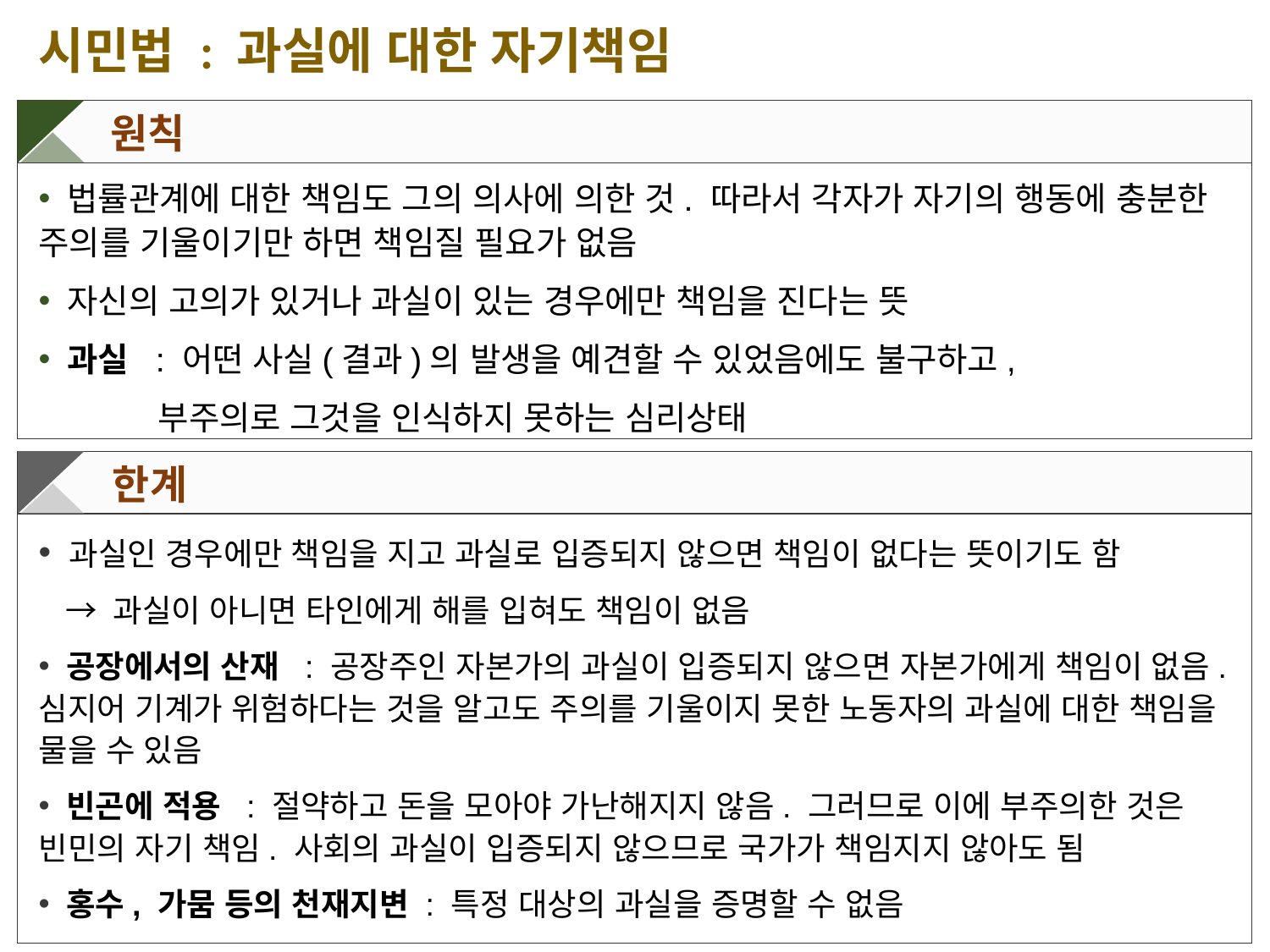

시민법 : 과실에 대한 자기책임

 원칙

 법률관계에 대한 책임도 그의 의사에 의한 것. 따라서 각자가 자기의 행동에 충분한 주의를 기울이기만 하면 책임질 필요가 없음
 자신의 고의가 있거나 과실이 있는 경우에만 책임을 진다는 뜻
 과실  : 어떤 사실(결과)의 발생을 예견할 수 있었음에도 불구하고,
            부주의로 그것을 인식하지 못하는 심리상태

 한계

 과실인 경우에만 책임을 지고 과실로 입증되지 않으면 책임이 없다는 뜻이기도 함
   → 과실이 아니면 타인에게 해를 입혀도 책임이 없음
 공장에서의 산재  : 공장주인 자본가의 과실이 입증되지 않으면 자본가에게 책임이 없음. 심지어 기계가 위험하다는 것을 알고도 주의를 기울이지 못한 노동자의 과실에 대한 책임을 물을 수 있음
 빈곤에 적용  : 절약하고 돈을 모아야 가난해지지 않음. 그러므로 이에 부주의한 것은 빈민의 자기 책임. 사회의 과실이 입증되지 않으므로 국가가 책임지지 않아도 됨
 홍수, 가뭄 등의 천재지변 : 특정 대상의 과실을 증명할 수 없음